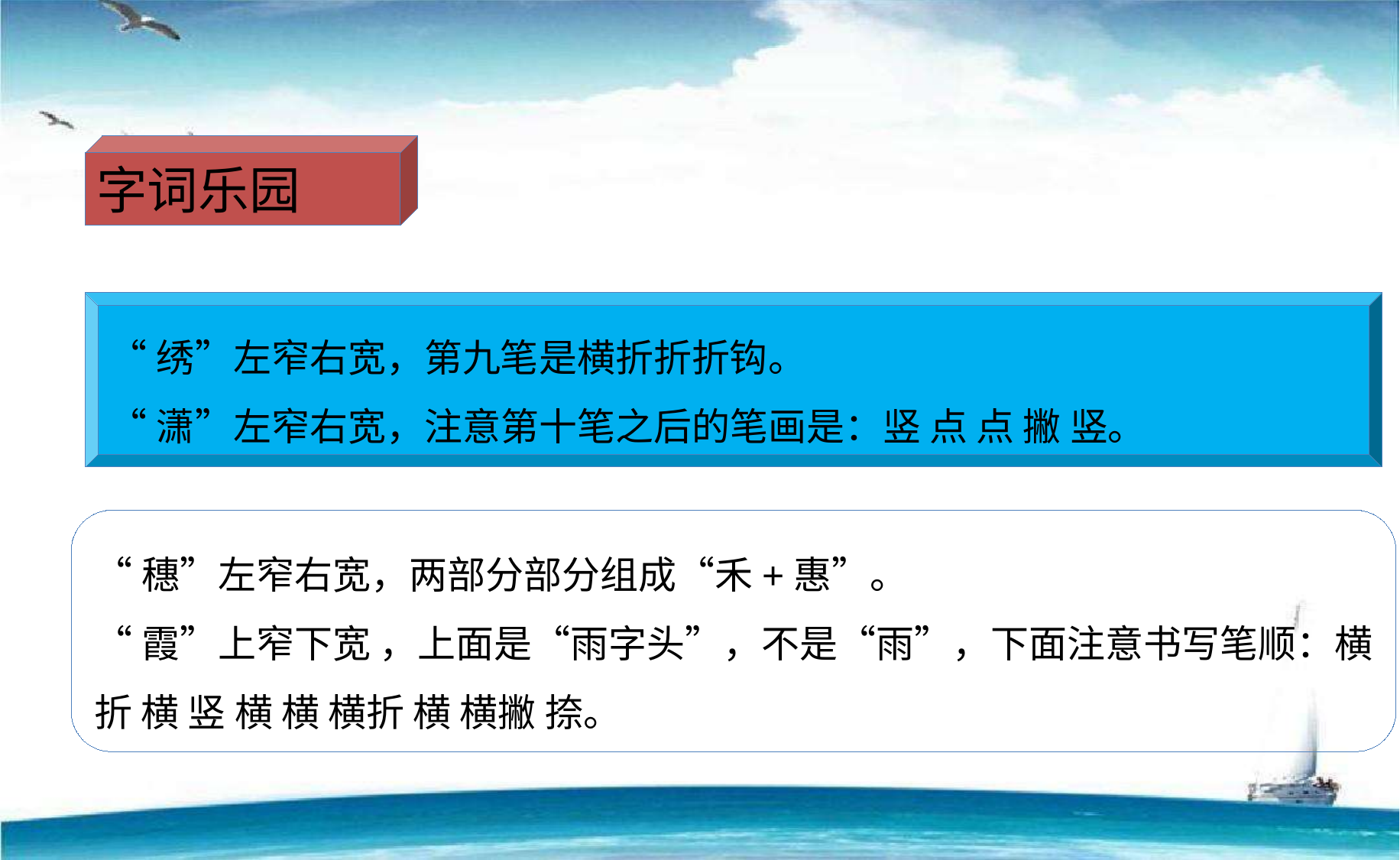

字词乐园

“绣”左窄右宽，第九笔是横折折折钩。
“潇”左窄右宽，注意第十笔之后的笔画是：竖 点 点 撇 竖。
“穗”左窄右宽，两部分部分组成“禾+惠”。
“霞”上窄下宽 ，上面是“雨字头”，不是“雨”，下面注意书写笔顺：横折 横 竖 横 横 横折 横 横撇 捺。